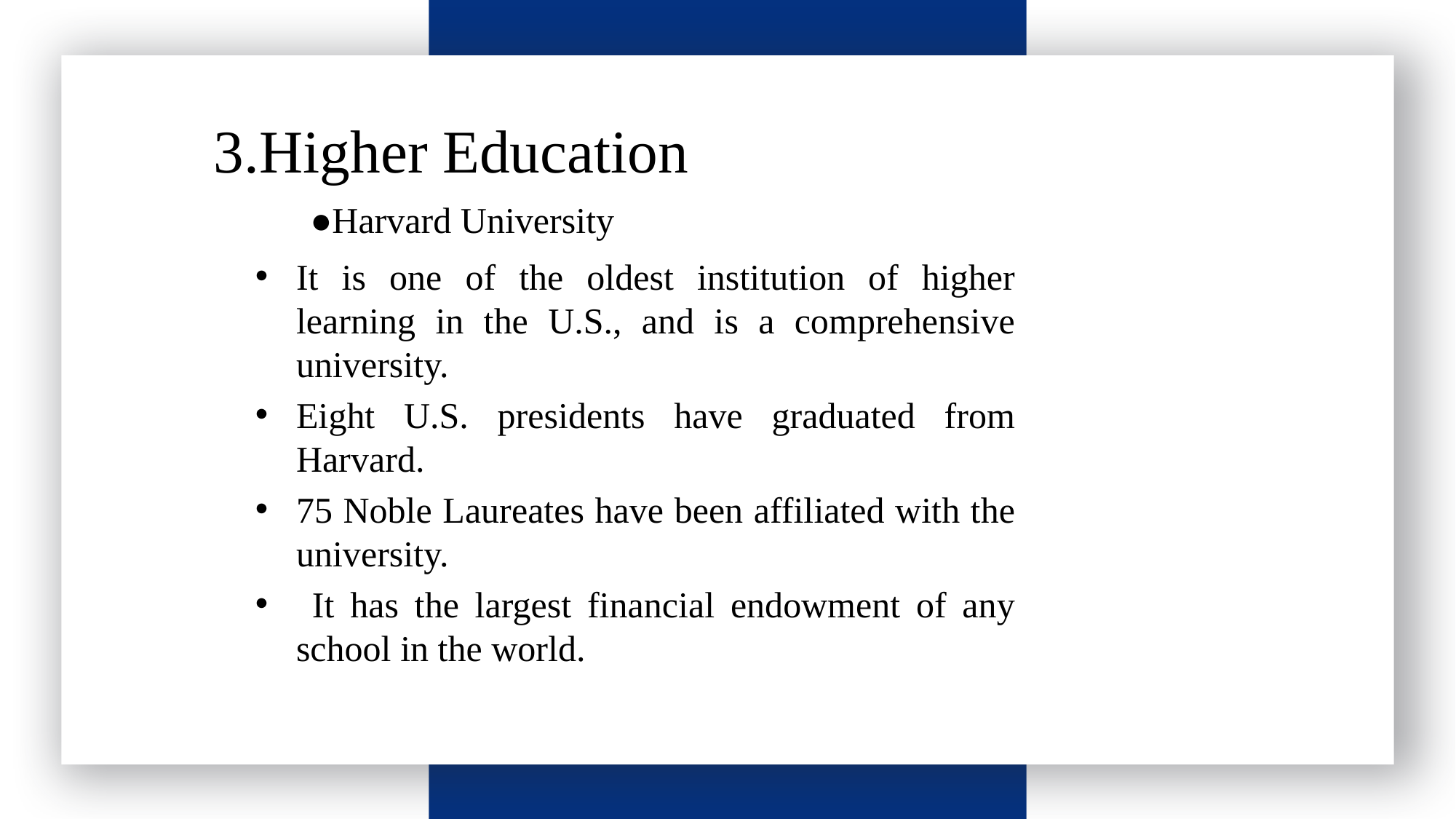

请输入标题
3.Higher Education
●Harvard University
It is one of the oldest institution of higher learning in the U.S., and is a comprehensive university.
Eight U.S. presidents have graduated from Harvard.
75 Noble Laureates have been affiliated with the university.
 It has the largest financial endowment of any school in the world.